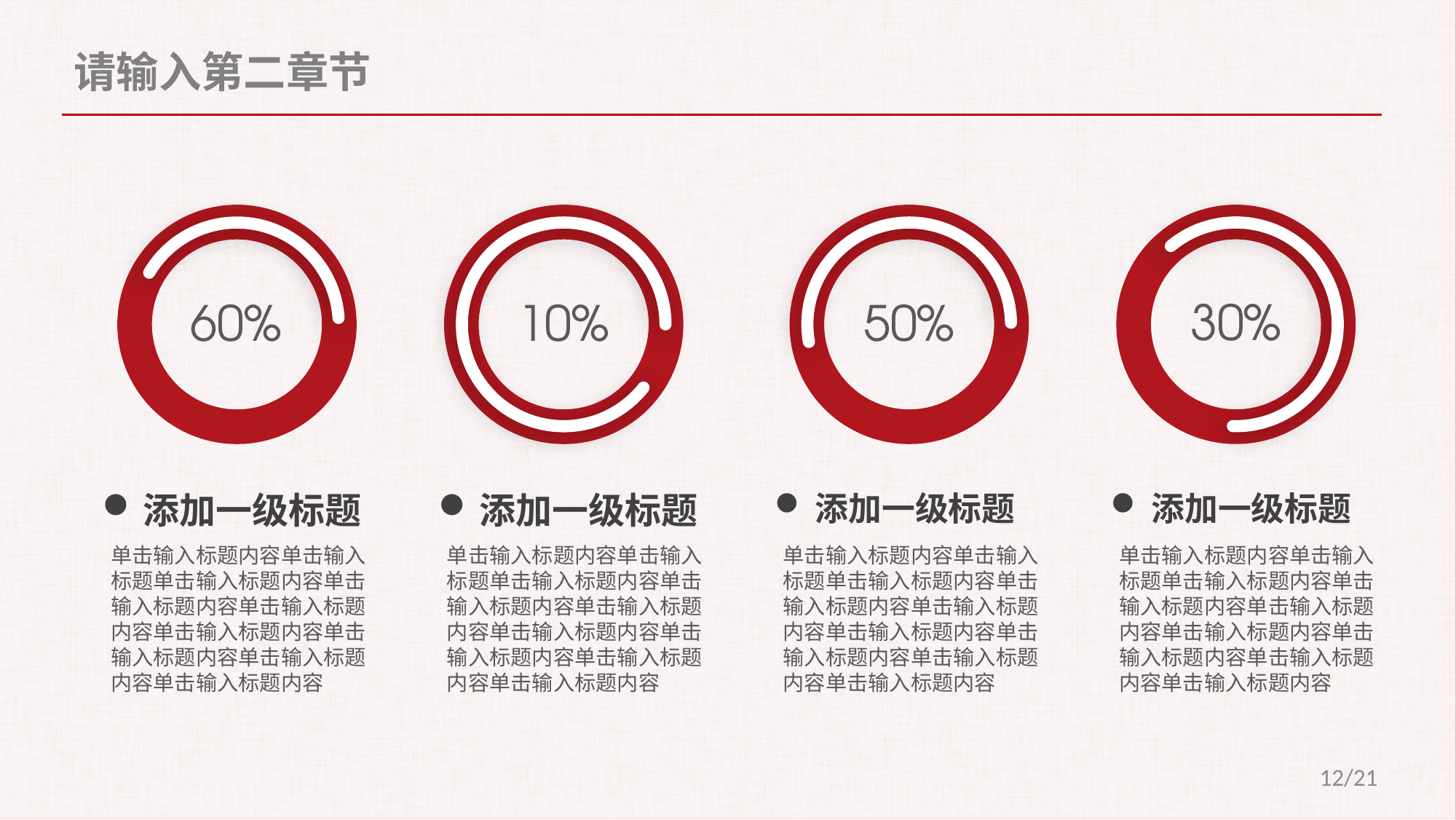

请输入第二章节

30%

60%

10%

50%
添加一级标题
单击输入标题内容单击输入标题单击输入标题内容单击输入标题内容单击输入标题内容单击输入标题内容单击输入标题内容单击输入标题内容单击输入标题内容
添加一级标题
单击输入标题内容单击输入标题单击输入标题内容单击输入标题内容单击输入标题内容单击输入标题内容单击输入标题内容单击输入标题内容单击输入标题内容
添加一级标题
单击输入标题内容单击输入标题单击输入标题内容单击输入标题内容单击输入标题内容单击输入标题内容单击输入标题内容单击输入标题内容单击输入标题内容
添加一级标题
单击输入标题内容单击输入标题单击输入标题内容单击输入标题内容单击输入标题内容单击输入标题内容单击输入标题内容单击输入标题内容单击输入标题内容
12/21